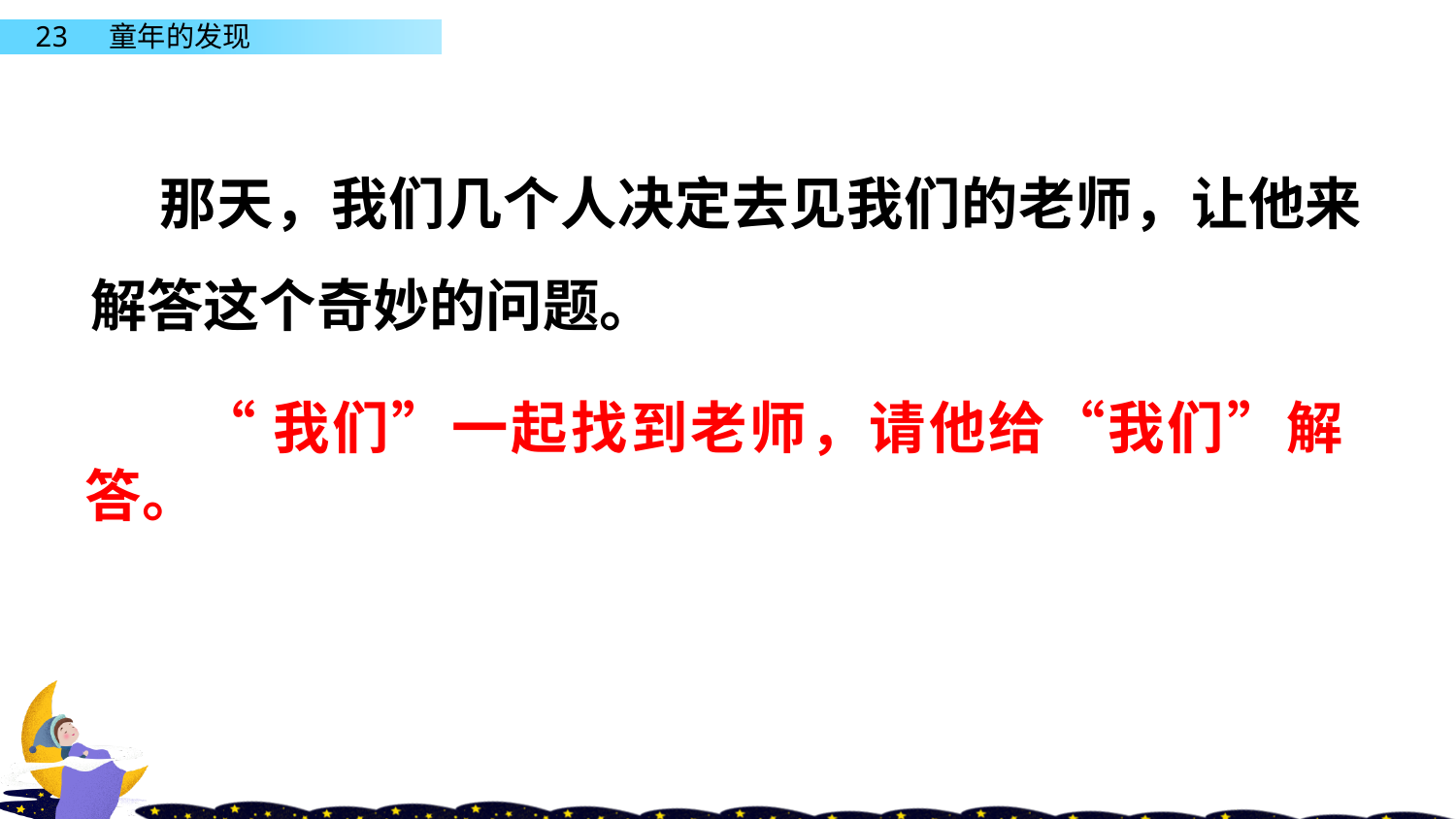

那天，我们几个人决定去见我们的老师，让他来解答这个奇妙的问题。
“我们”一起找到老师，请他给“我们”解答。